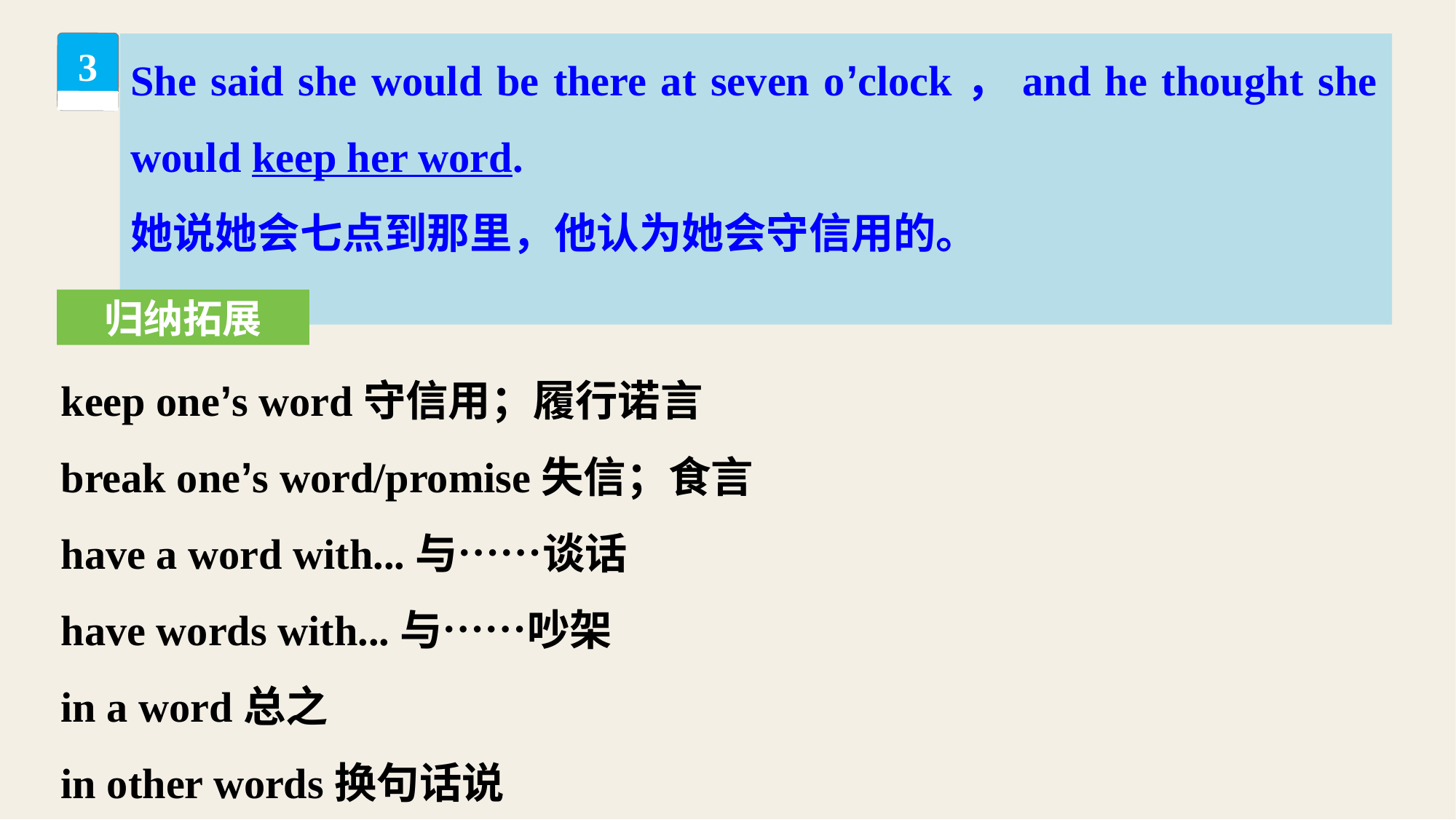

She said she would be there at seven o’clock，and he thought she would keep her word.
她说她会七点到那里，他认为她会守信用的。

3

归纳拓展
keep one’s word守信用；履行诺言
break one’s word/promise失信；食言
have a word with...与……谈话
have words with...与……吵架
in a word总之
in other words换句话说